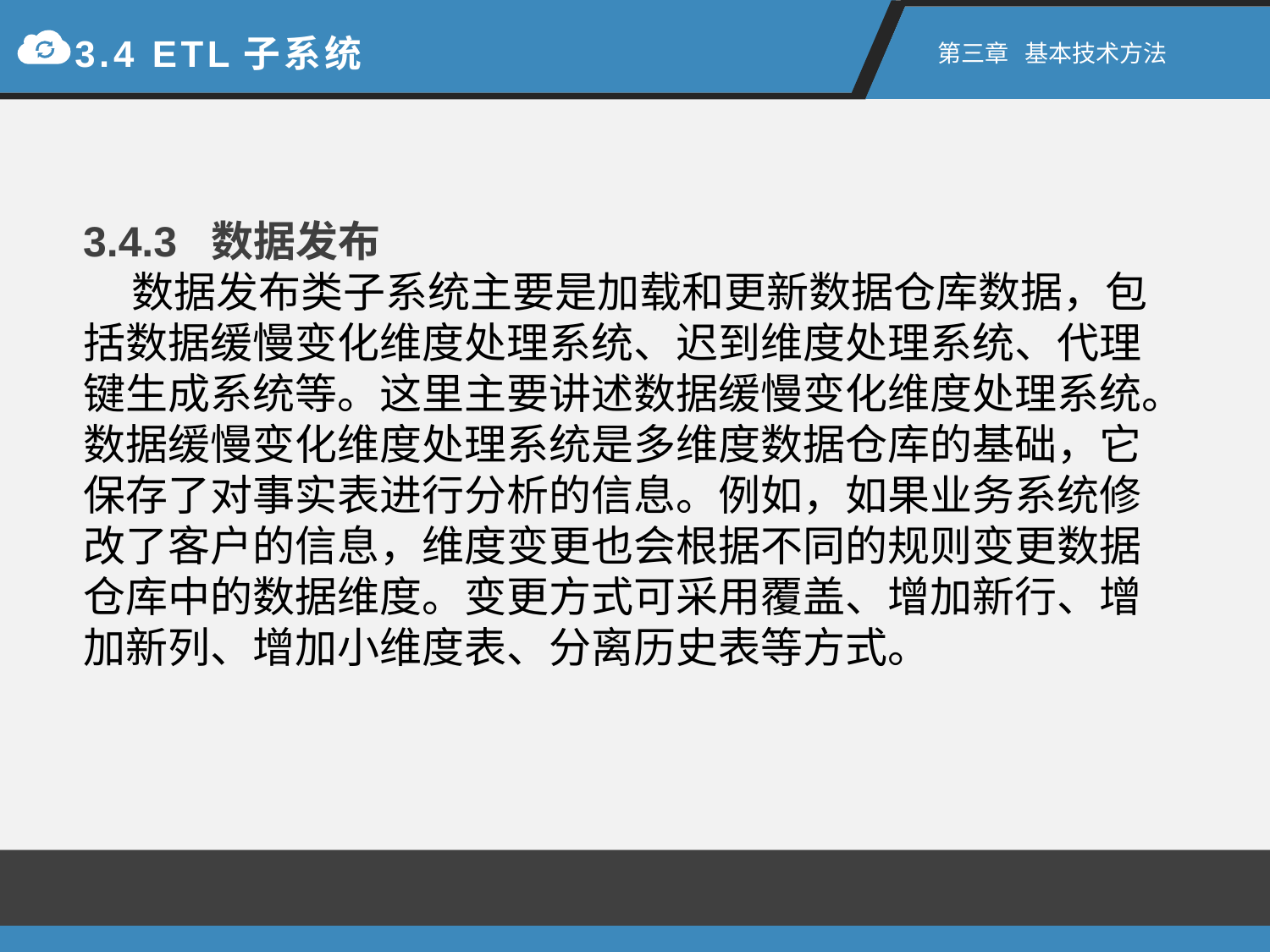

3.4 ETL子系统

第三章   基本技术方法

3.4.3  数据发布
    数据发布类子系统主要是加载和更新数据仓库数据，包括数据缓慢变化维度处理系统、迟到维度处理系统、代理键生成系统等。这里主要讲述数据缓慢变化维度处理系统。
数据缓慢变化维度处理系统是多维度数据仓库的基础，它保存了对事实表进行分析的信息。例如，如果业务系统修改了客户的信息，维度变更也会根据不同的规则变更数据仓库中的数据维度。变更方式可采用覆盖、增加新行、增加新列、增加小维度表、分离历史表等方式。